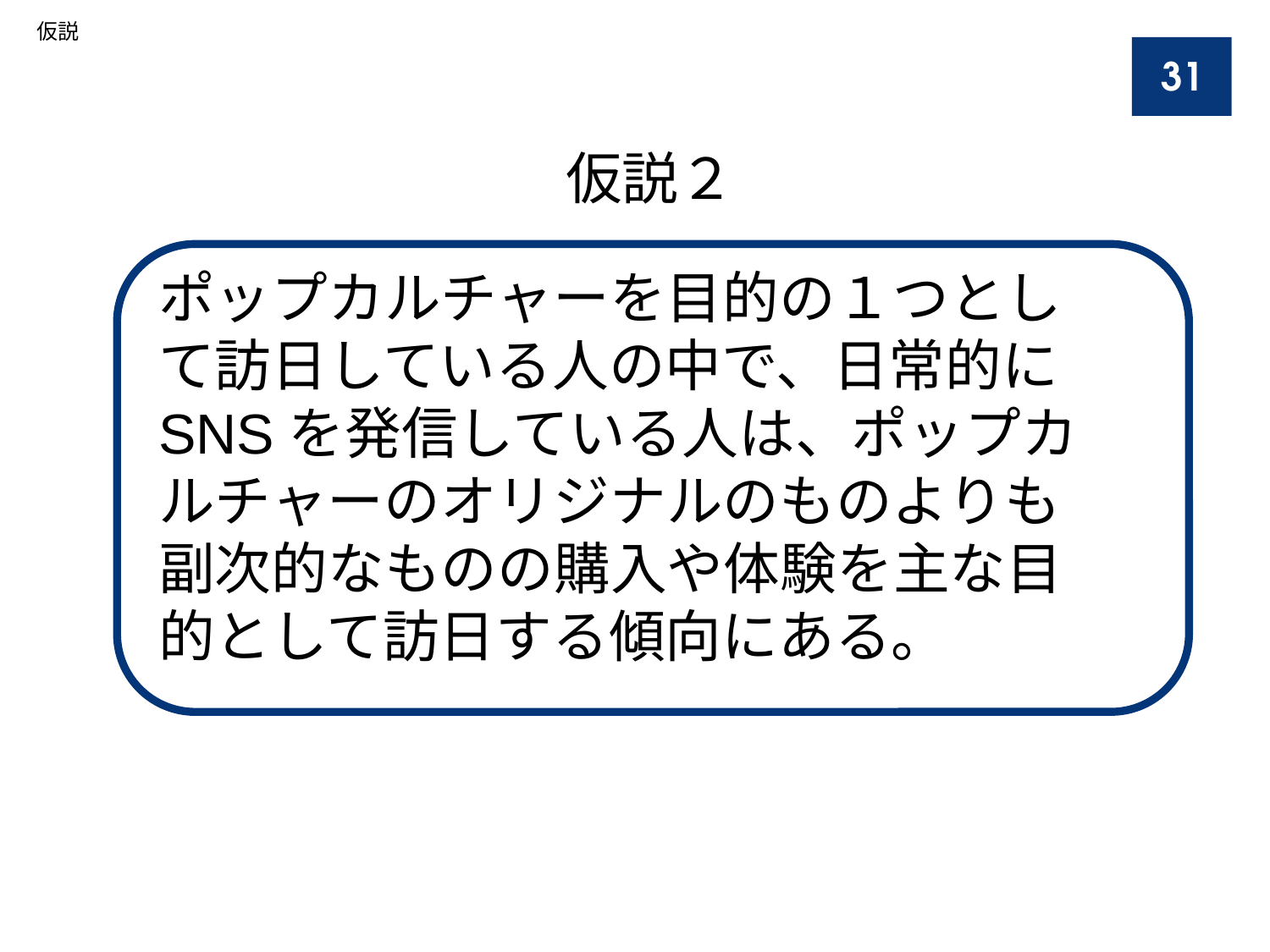

仮説
31
仮説２

ポップカルチャーを目的の１つとして訪日している人の中で、日常的にSNSを発信している人は、ポップカルチャーのオリジナルのものよりも副次的なものの購入や体験を主な目的として訪日する傾向にある。